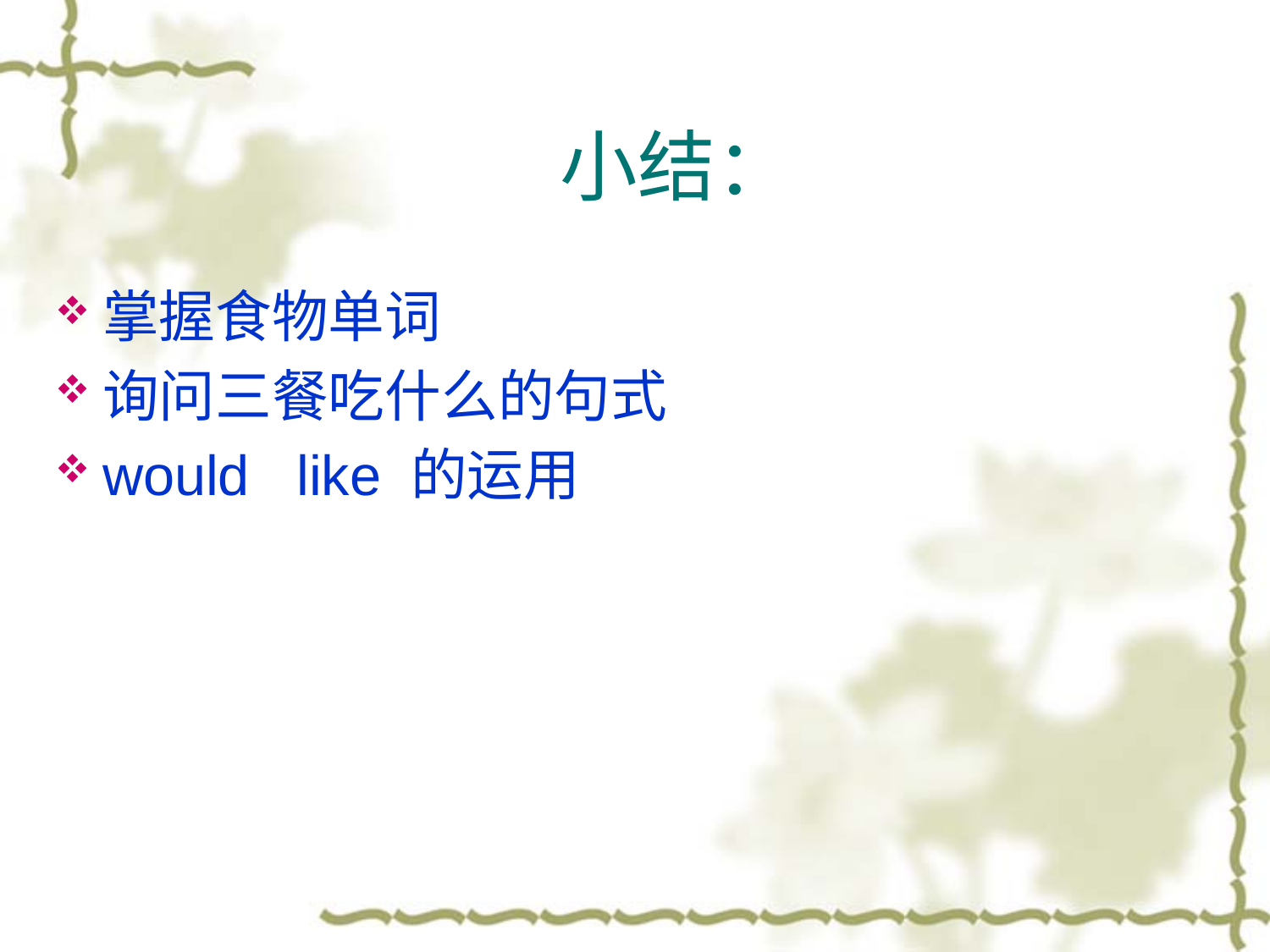

# 小结：
掌握食物单词
询问三餐吃什么的句式
would   like 的运用